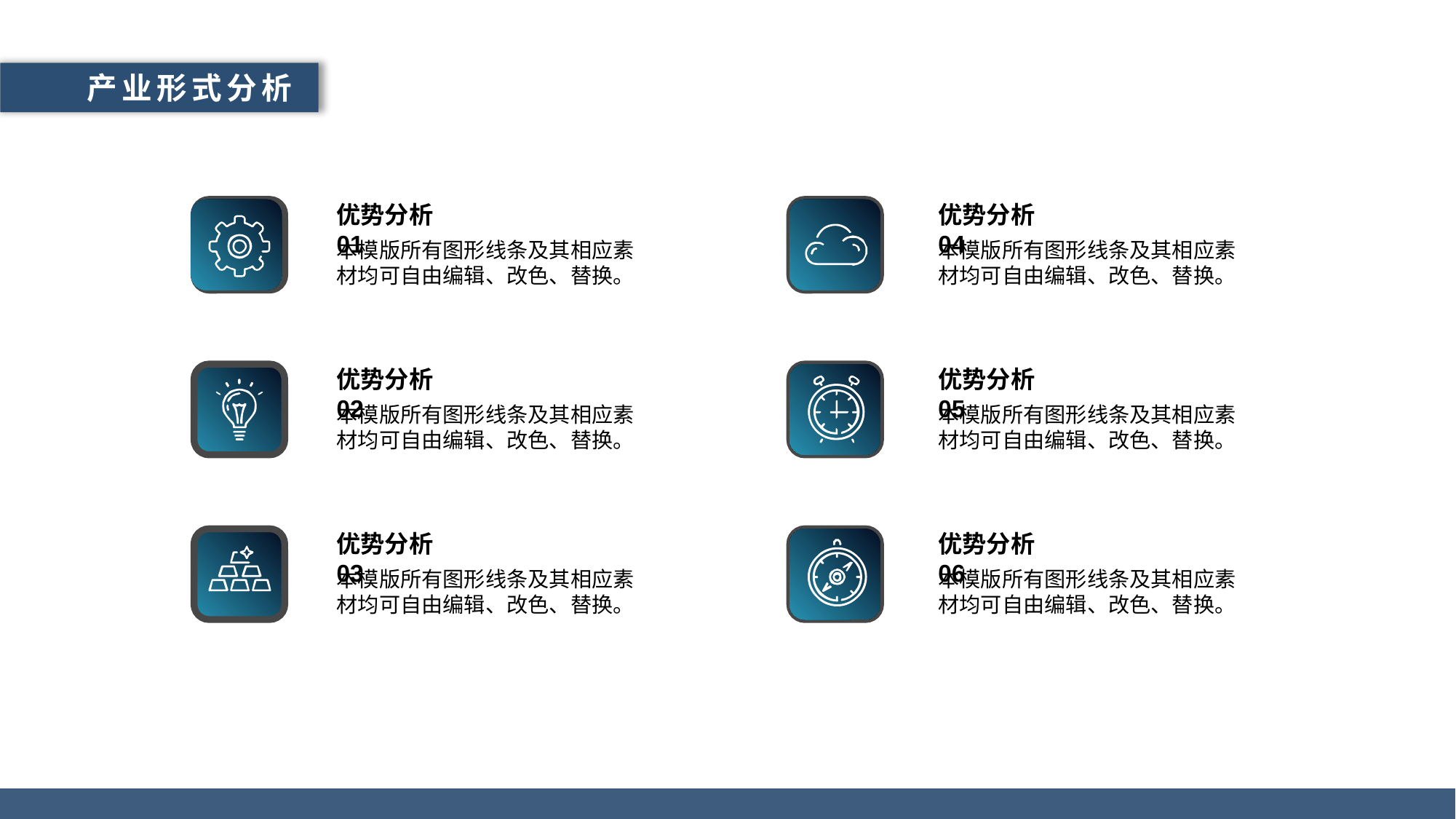

产业形式分析
优势分析01
本模版所有图形线条及其相应素材均可自由编辑、改色、替换。
优势分析04
本模版所有图形线条及其相应素材均可自由编辑、改色、替换。

优势分析02
本模版所有图形线条及其相应素材均可自由编辑、改色、替换。
优势分析05
本模版所有图形线条及其相应素材均可自由编辑、改色、替换。

优势分析03
本模版所有图形线条及其相应素材均可自由编辑、改色、替换。
优势分析06
本模版所有图形线条及其相应素材均可自由编辑、改色、替换。